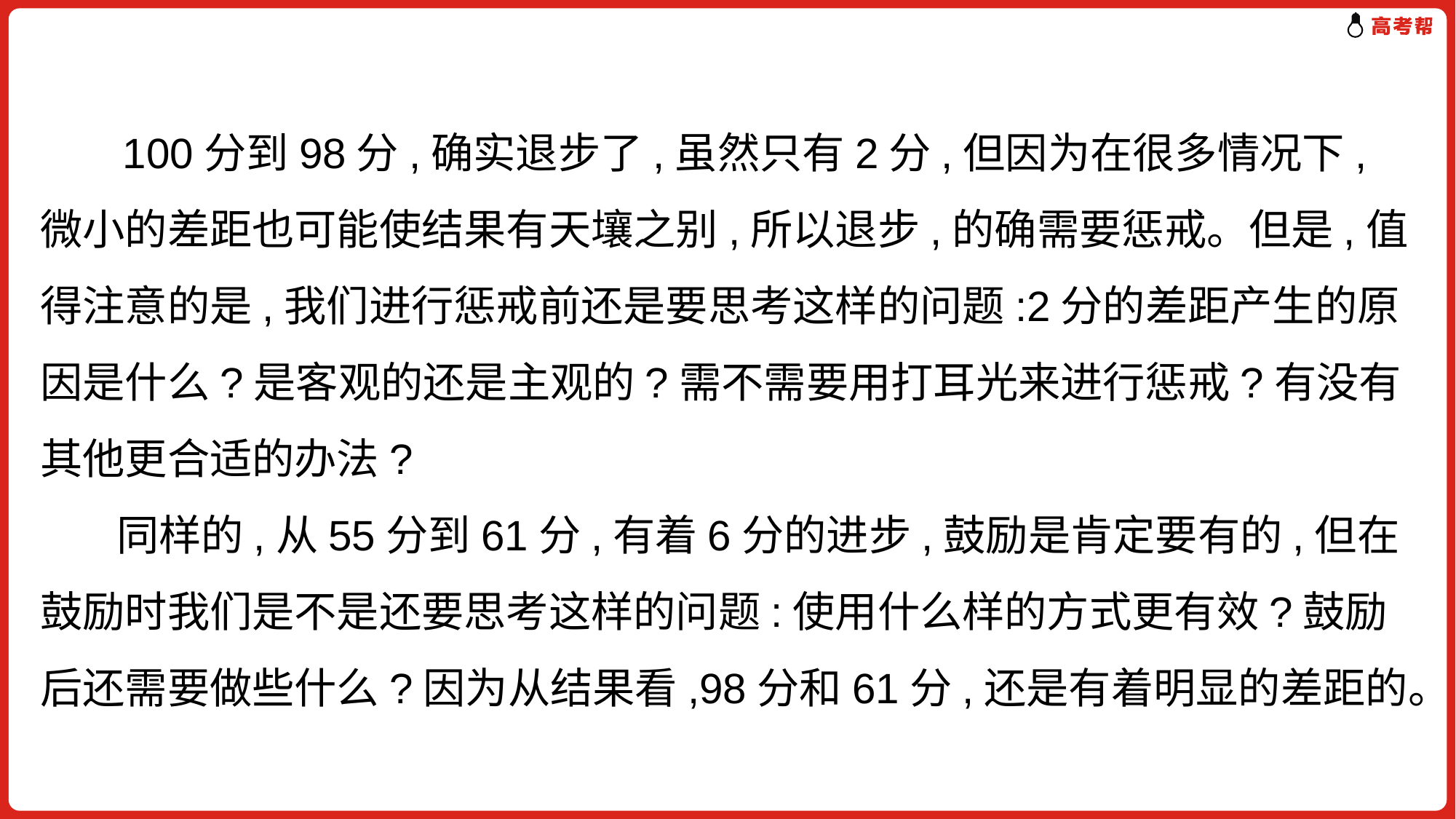

100分到98分,确实退步了,虽然只有2分,但因为在很多情况下,微小的差距也可能使结果有天壤之别,所以退步,的确需要惩戒。但是,值得注意的是,我们进行惩戒前还是要思考这样的问题:2分的差距产生的原因是什么?是客观的还是主观的?需不需要用打耳光来进行惩戒?有没有其他更合适的办法?
       同样的,从55分到61分,有着6分的进步,鼓励是肯定要有的,但在鼓励时我们是不是还要思考这样的问题:使用什么样的方式更有效?鼓励后还需要做些什么?因为从结果看,98分和61分,还是有着明显的差距的。